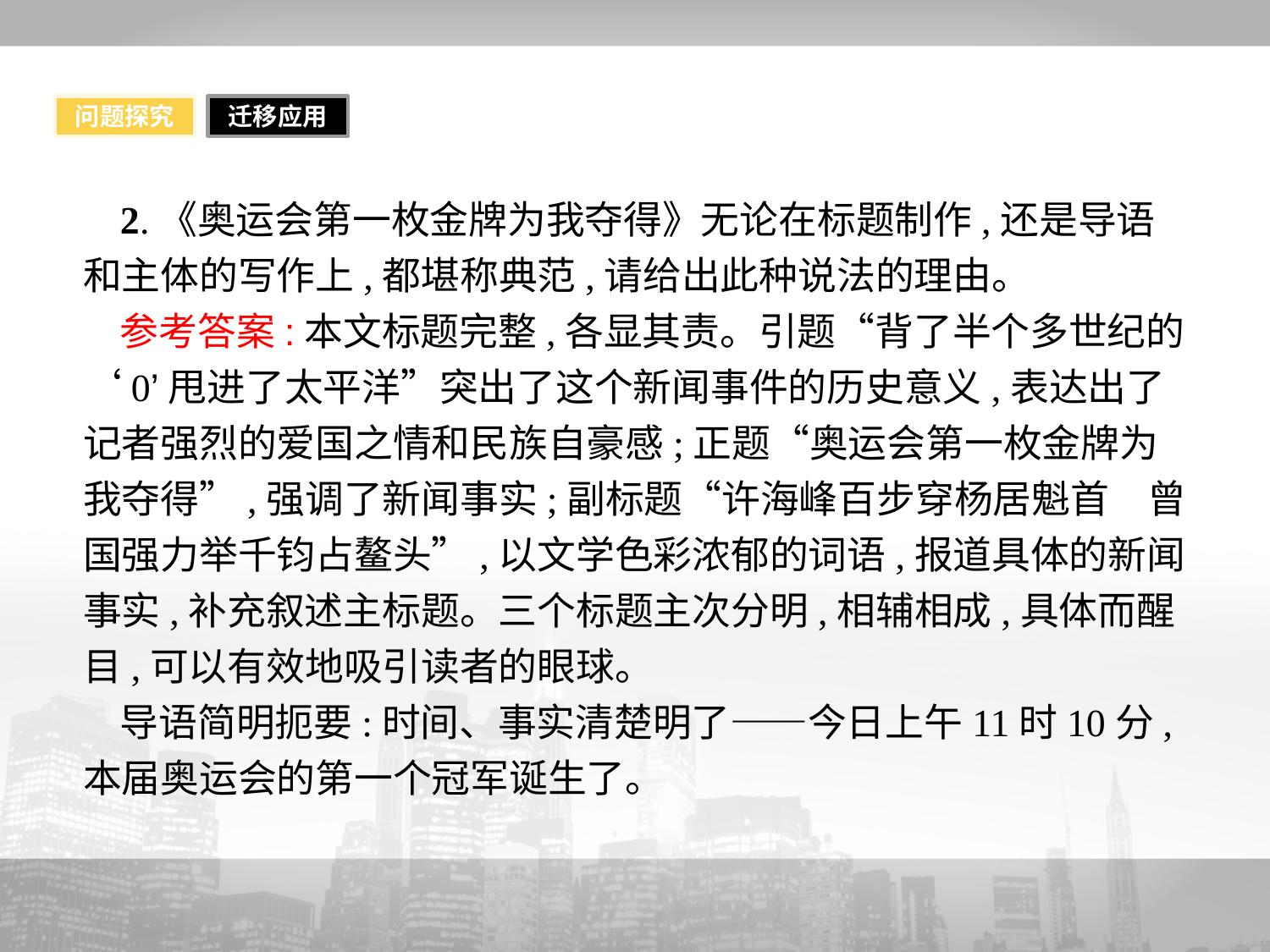

问题探究
迁移应用
2.《奥运会第一枚金牌为我夺得》无论在标题制作,还是导语和主体的写作上,都堪称典范,请给出此种说法的理由。
参考答案:本文标题完整,各显其责。引题“背了半个多世纪的‘0’甩进了太平洋”突出了这个新闻事件的历史意义,表达出了记者强烈的爱国之情和民族自豪感;正题“奥运会第一枚金牌为我夺得”,强调了新闻事实;副标题“许海峰百步穿杨居魁首　曾国强力举千钧占鳌头”,以文学色彩浓郁的词语,报道具体的新闻事实,补充叙述主标题。三个标题主次分明,相辅相成,具体而醒目,可以有效地吸引读者的眼球。
导语简明扼要:时间、事实清楚明了——今日上午11时10分,本届奥运会的第一个冠军诞生了。